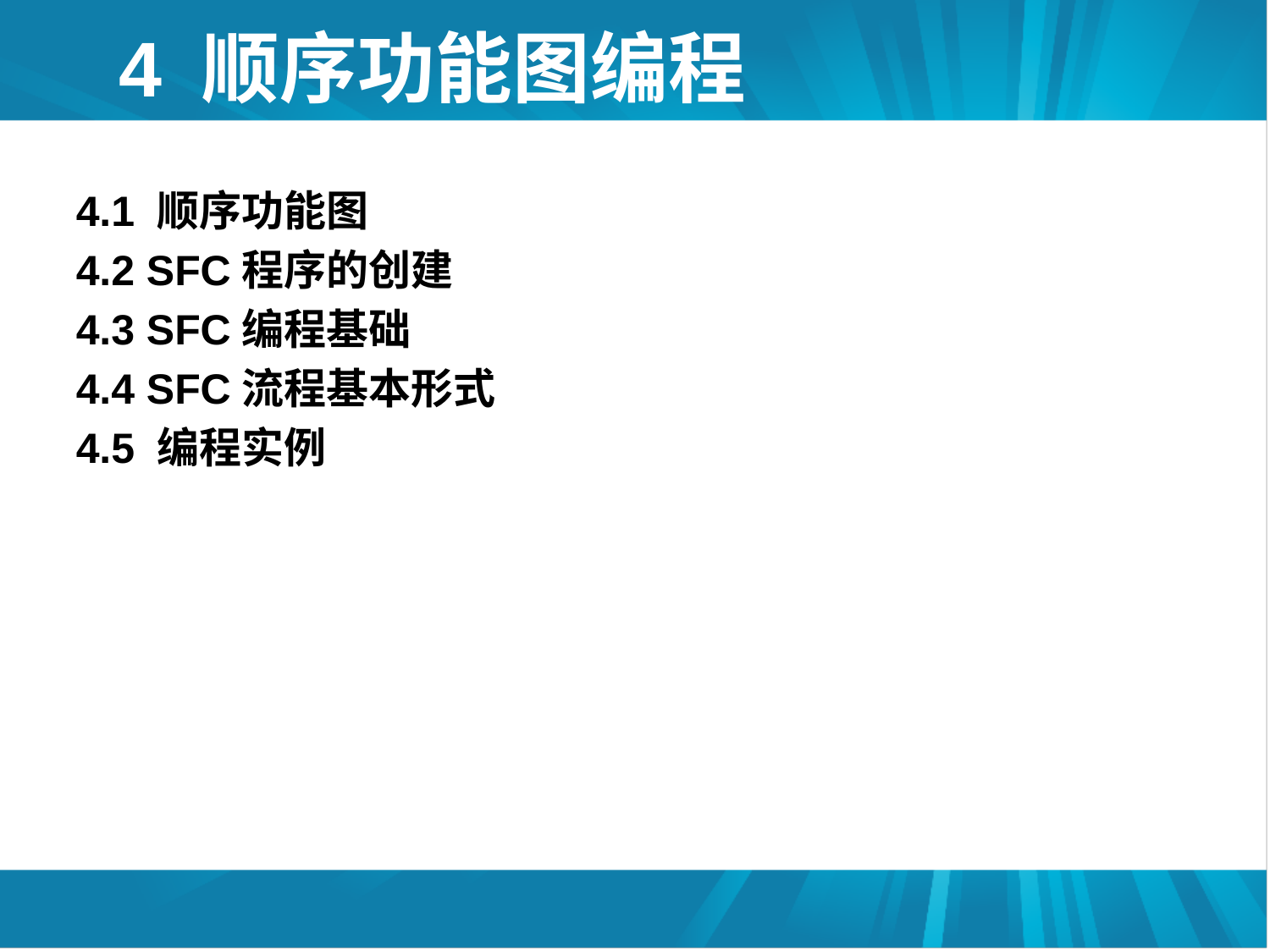

# 4 顺序功能图编程

4.1 顺序功能图
4.2 SFC程序的创建
4.3 SFC编程基础
4.4 SFC流程基本形式
4.5 编程实例